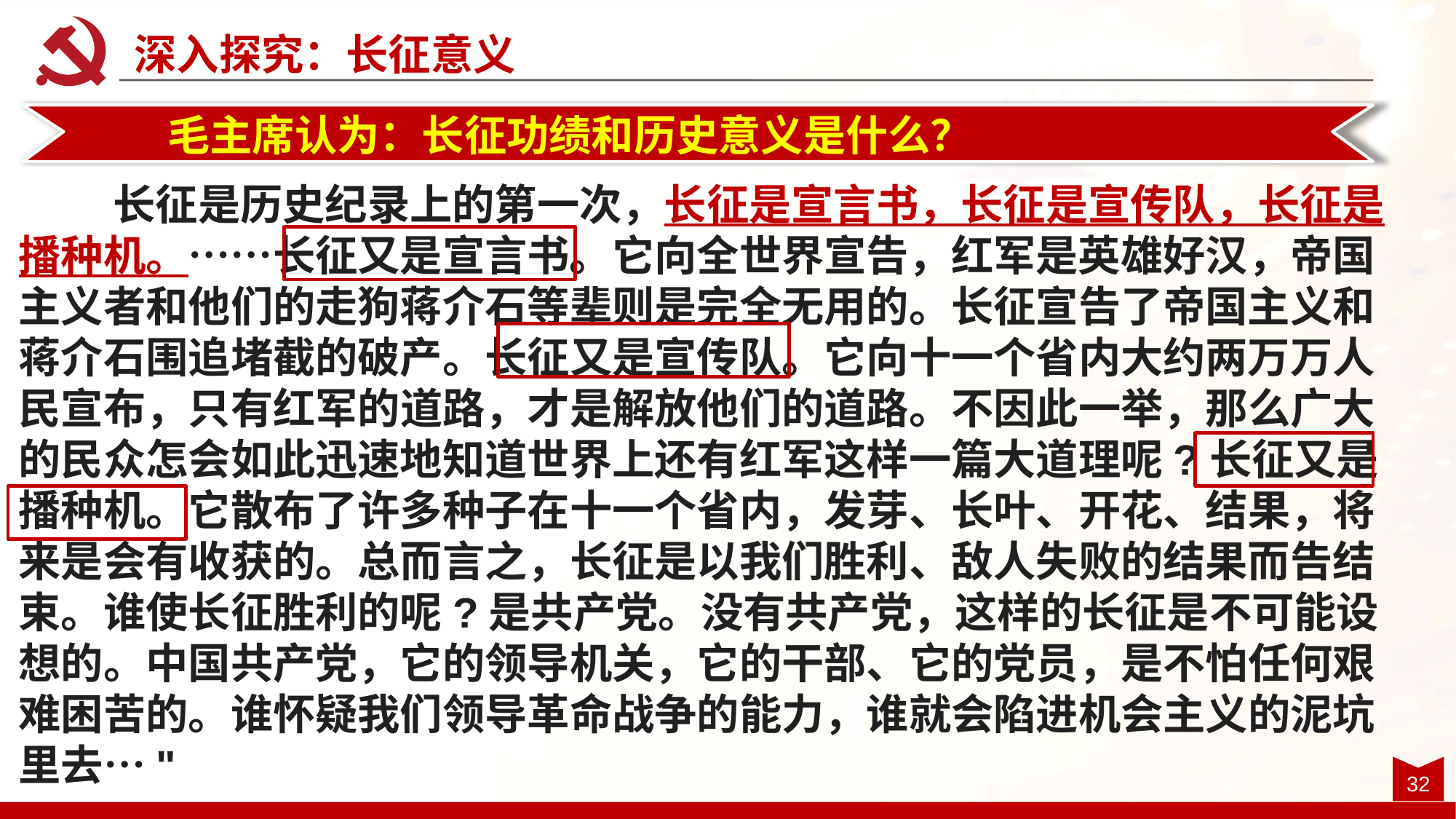

深入探究：长征意义

 毛主席认为：长征功绩和历史意义是什么？
长征是历史纪录上的第一次，长征是宣言书，长征是宣传队，长征是播种机。……长征又是宣言书。它向全世界宣告，红军是英雄好汉，帝国主义者和他们的走狗蒋介石等辈则是完全无用的。长征宣告了帝国主义和蒋介石围追堵截的破产。长征又是宣传队。它向十一个省内大约两万万人民宣布，只有红军的道路，才是解放他们的道路。不因此一举，那么广大的民众怎会如此迅速地知道世界上还有红军这样一篇大道理呢?长征又是播种机。它散布了许多种子在十一个省内，发芽、长叶、开花、结果，将来是会有收获的。总而言之，长征是以我们胜利、敌人失败的结果而告结束。谁使长征胜利的呢?是共产党。没有共产党，这样的长征是不可能设想的。中国共产党，它的领导机关，它的干部、它的党员，是不怕任何艰难困苦的。谁怀疑我们领导革命战争的能力，谁就会陷进机会主义的泥坑里去…"